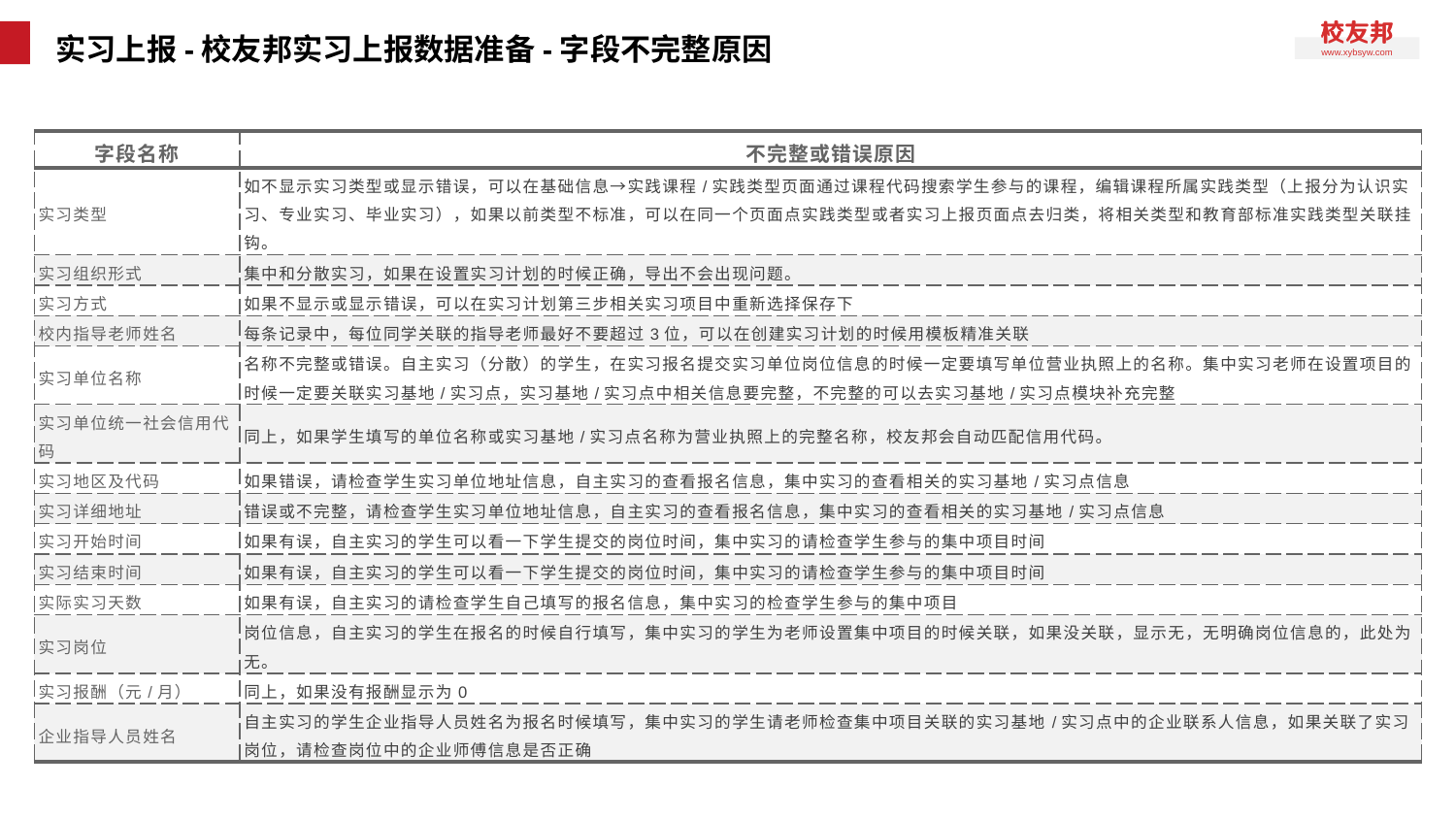

# 实习上报-校友邦实习上报数据准备-字段不完整原因
| 字段名称 | 不完整或错误原因 |
| --- | --- |
| 实习类型 | 如不显示实习类型或显示错误，可以在基础信息→实践课程/实践类型页面通过课程代码搜索学生参与的课程，编辑课程所属实践类型（上报分为认识实习、专业实习、毕业实习），如果以前类型不标准，可以在同一个页面点实践类型或者实习上报页面点去归类，将相关类型和教育部标准实践类型关联挂钩。 |
| 实习组织形式 | 集中和分散实习，如果在设置实习计划的时候正确，导出不会出现问题。 |
| 实习方式 | 如果不显示或显示错误，可以在实习计划第三步相关实习项目中重新选择保存下 |
| 校内指导老师姓名 | 每条记录中，每位同学关联的指导老师最好不要超过3位，可以在创建实习计划的时候用模板精准关联 |
| 实习单位名称 | 名称不完整或错误。自主实习（分散）的学生，在实习报名提交实习单位岗位信息的时候一定要填写单位营业执照上的名称。集中实习老师在设置项目的时候一定要关联实习基地/实习点，实习基地/实习点中相关信息要完整，不完整的可以去实习基地/实习点模块补充完整 |
| 实习单位统一社会信用代码 | 同上，如果学生填写的单位名称或实习基地/实习点名称为营业执照上的完整名称，校友邦会自动匹配信用代码。 |
| 实习地区及代码 | 如果错误，请检查学生实习单位地址信息，自主实习的查看报名信息，集中实习的查看相关的实习基地/实习点信息 |
| 实习详细地址 | 错误或不完整，请检查学生实习单位地址信息，自主实习的查看报名信息，集中实习的查看相关的实习基地/实习点信息 |
| 实习开始时间 | 如果有误，自主实习的学生可以看一下学生提交的岗位时间，集中实习的请检查学生参与的集中项目时间 |
| 实习结束时间 | 如果有误，自主实习的学生可以看一下学生提交的岗位时间，集中实习的请检查学生参与的集中项目时间 |
| 实际实习天数 | 如果有误，自主实习的请检查学生自己填写的报名信息，集中实习的检查学生参与的集中项目 |
| 实习岗位 | 岗位信息，自主实习的学生在报名的时候自行填写，集中实习的学生为老师设置集中项目的时候关联，如果没关联，显示无，无明确岗位信息的，此处为无。 |
| 实习报酬（元/月） | 同上，如果没有报酬显示为0 |
| 企业指导人员姓名 | 自主实习的学生企业指导人员姓名为报名时候填写，集中实习的学生请老师检查集中项目关联的实习基地/实习点中的企业联系人信息，如果关联了实习岗位，请检查岗位中的企业师傅信息是否正确 |